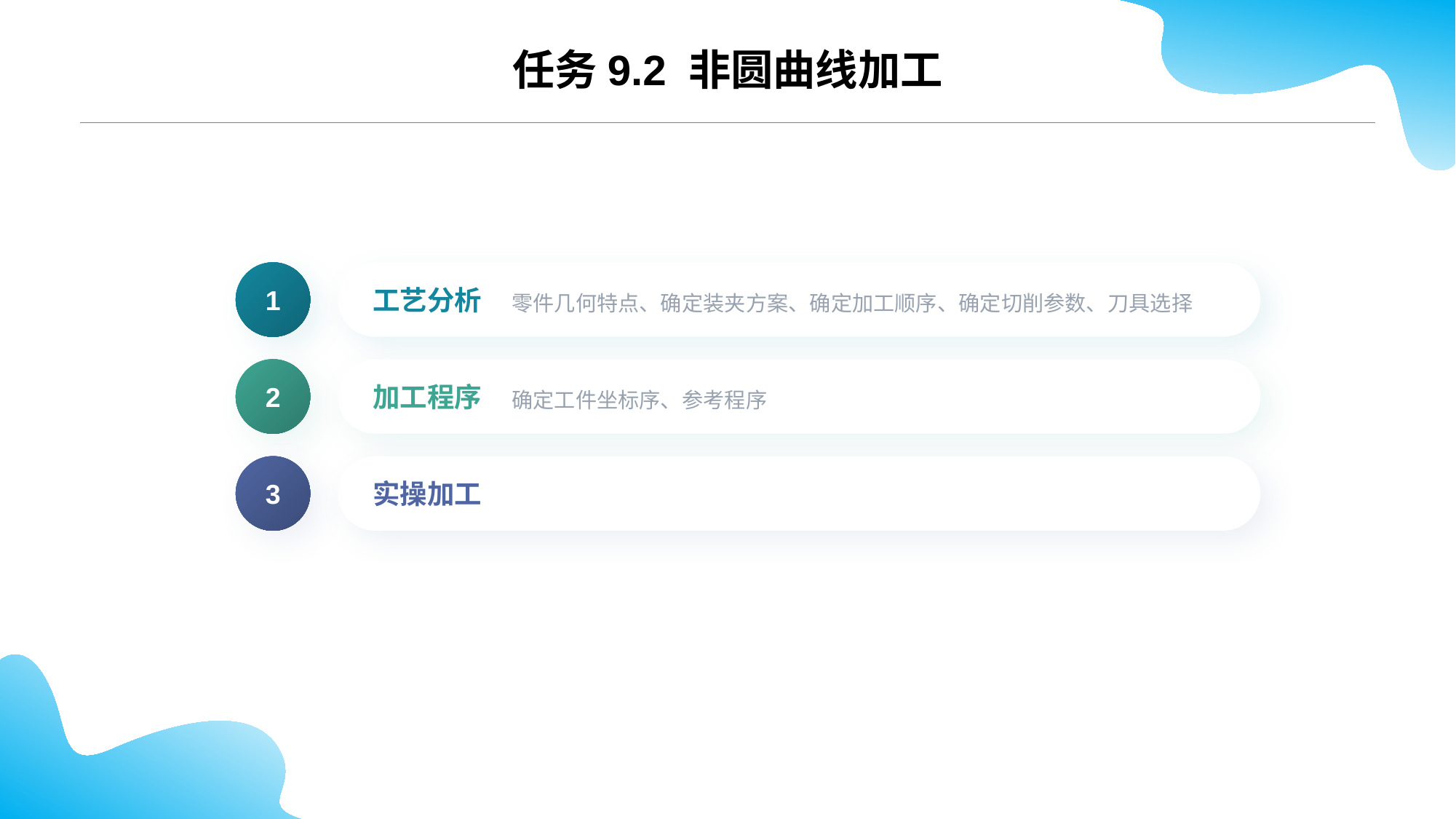

任务9.2 非圆曲线加工
1

零件几何特点、确定装夹方案、确定加工顺序、确定切削参数、刀具选择
工艺分析
2

确定工件坐标序、参考程序
加工程序
3

实操加工